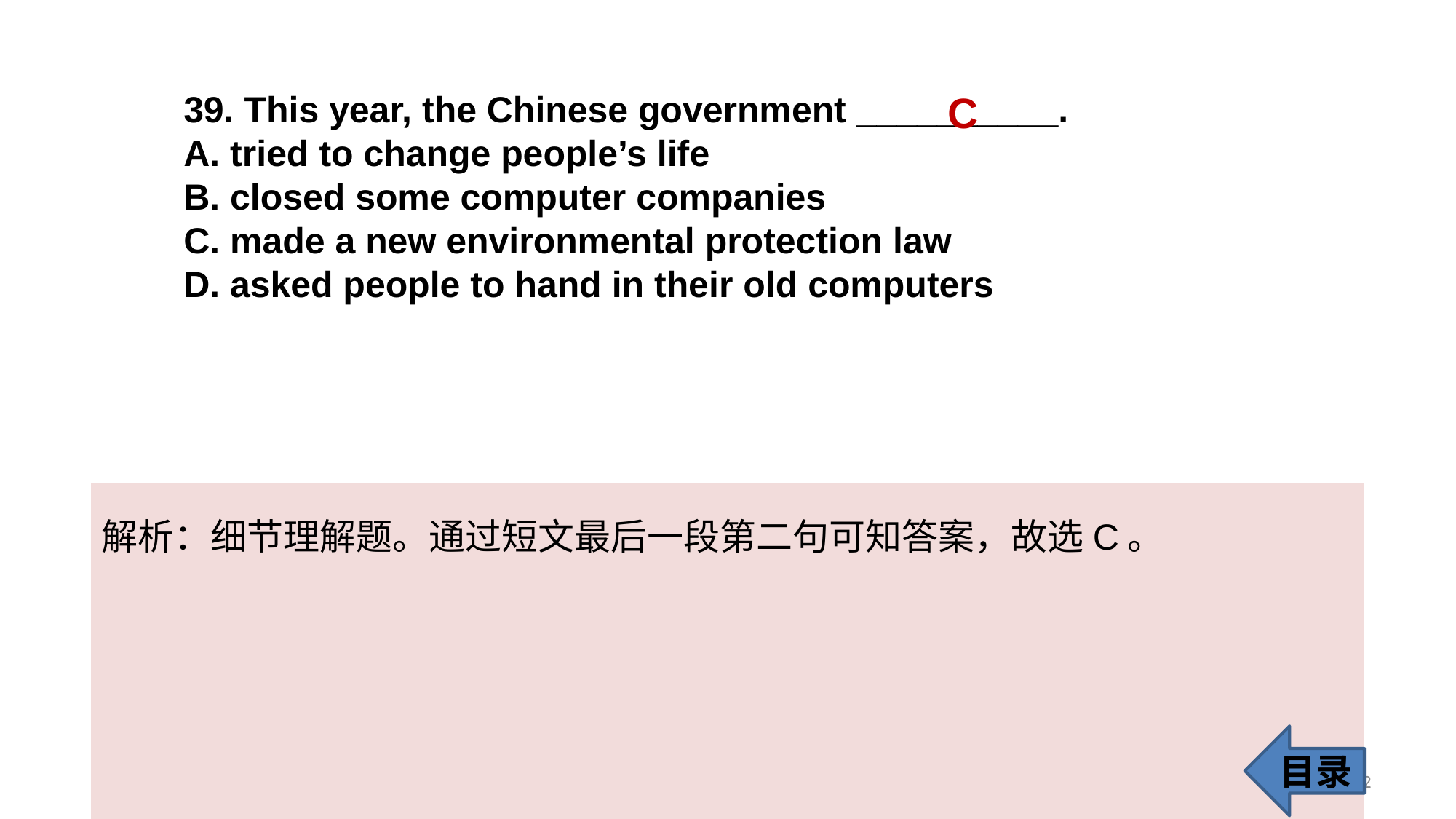

39. This year, the Chinese government __________.
A. tried to change people’s life
B. closed some computer companies
C. made a new environmental protection law
D. asked people to hand in their old computers
C

解析：细节理解题。通过短文最后一段第二句可知答案，故选C。
目录
42